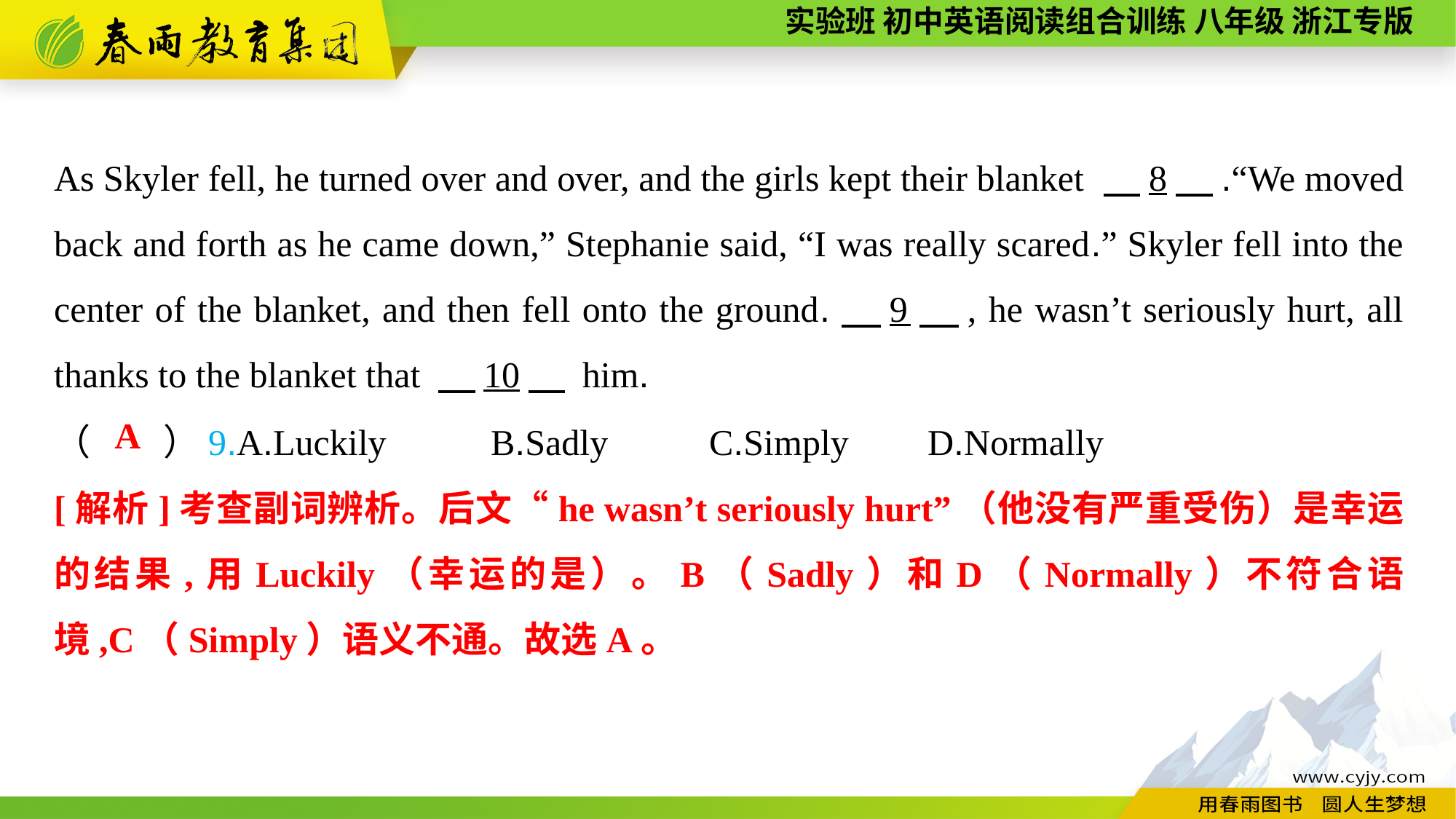

As Skyler fell, he turned over and over, and the girls kept their blanket 　8　.“We moved back and forth as he came down,” Stephanie said, “I was really scared.” Skyler fell into the center of the blanket, and then fell onto the ground.　9　, he wasn’t seriously hurt, all thanks to the blanket that 　10　 him.
（　　）9.A.Luckily	B.Sadly	C.Simply	D.Normally
A
[解析]考查副词辨析。后文“he wasn’t seriously hurt”（他没有严重受伤）是幸运的结果,用Luckily（幸运的是）。B（Sadly）和D（Normally）不符合语境,C（Simply）语义不通。故选A。